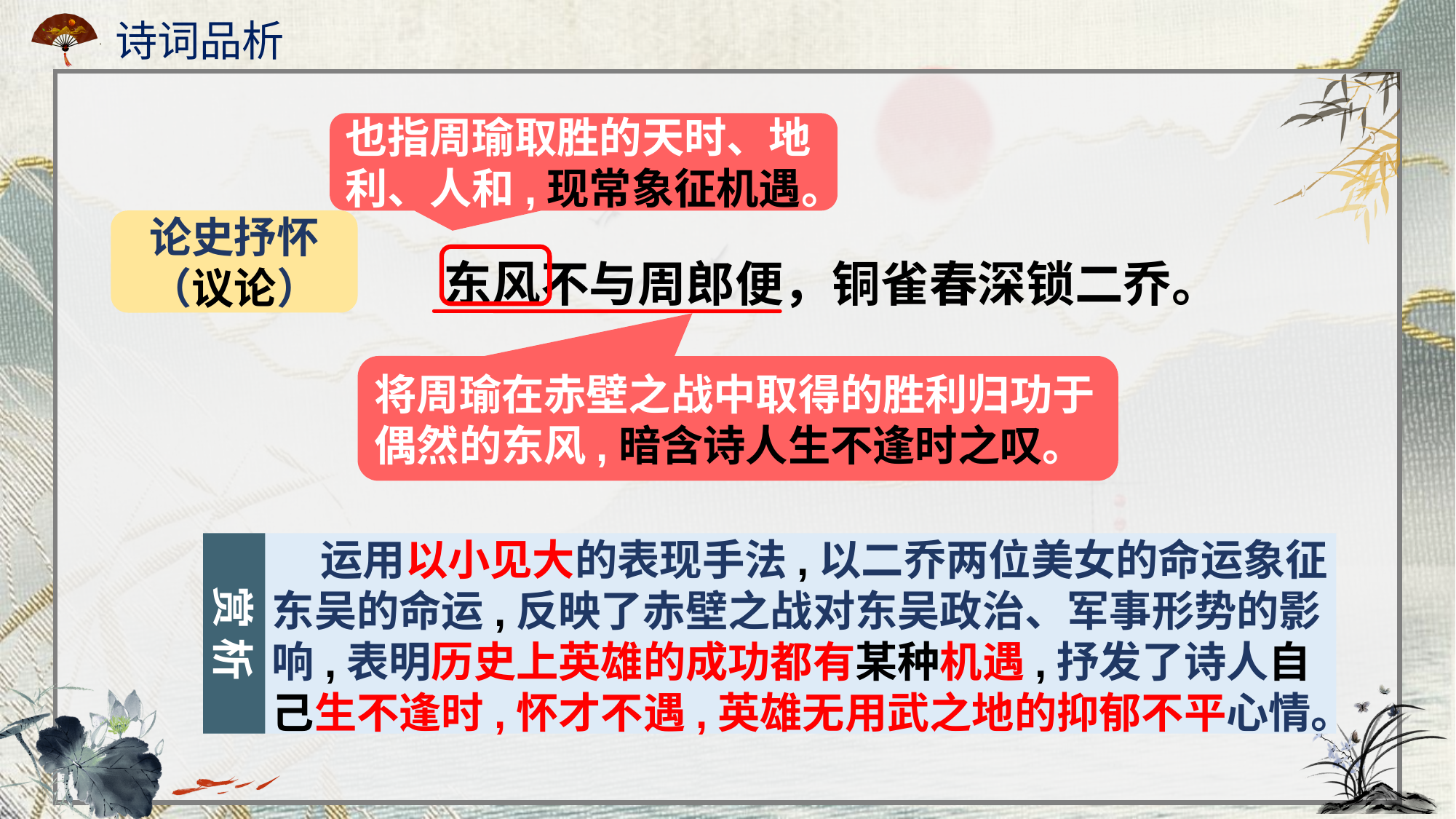

诗词品析
也指周瑜取胜的天时、地利、人和,现常象征机遇。
东风不与周郎便，铜雀春深锁二乔。
论史抒怀
（议论）

将周瑜在赤壁之战中取得的胜利归功于偶然的东风,暗含诗人生不逢时之叹。
赏 析

    运用以小见大的表现手法,以二乔两位美女的命运象征东吴的命运,反映了赤壁之战对东吴政治、军事形势的影响,表明历史上英雄的成功都有某种机遇,抒发了诗人自己生不逢时,怀才不遇,英雄无用武之地的抑郁不平心情。